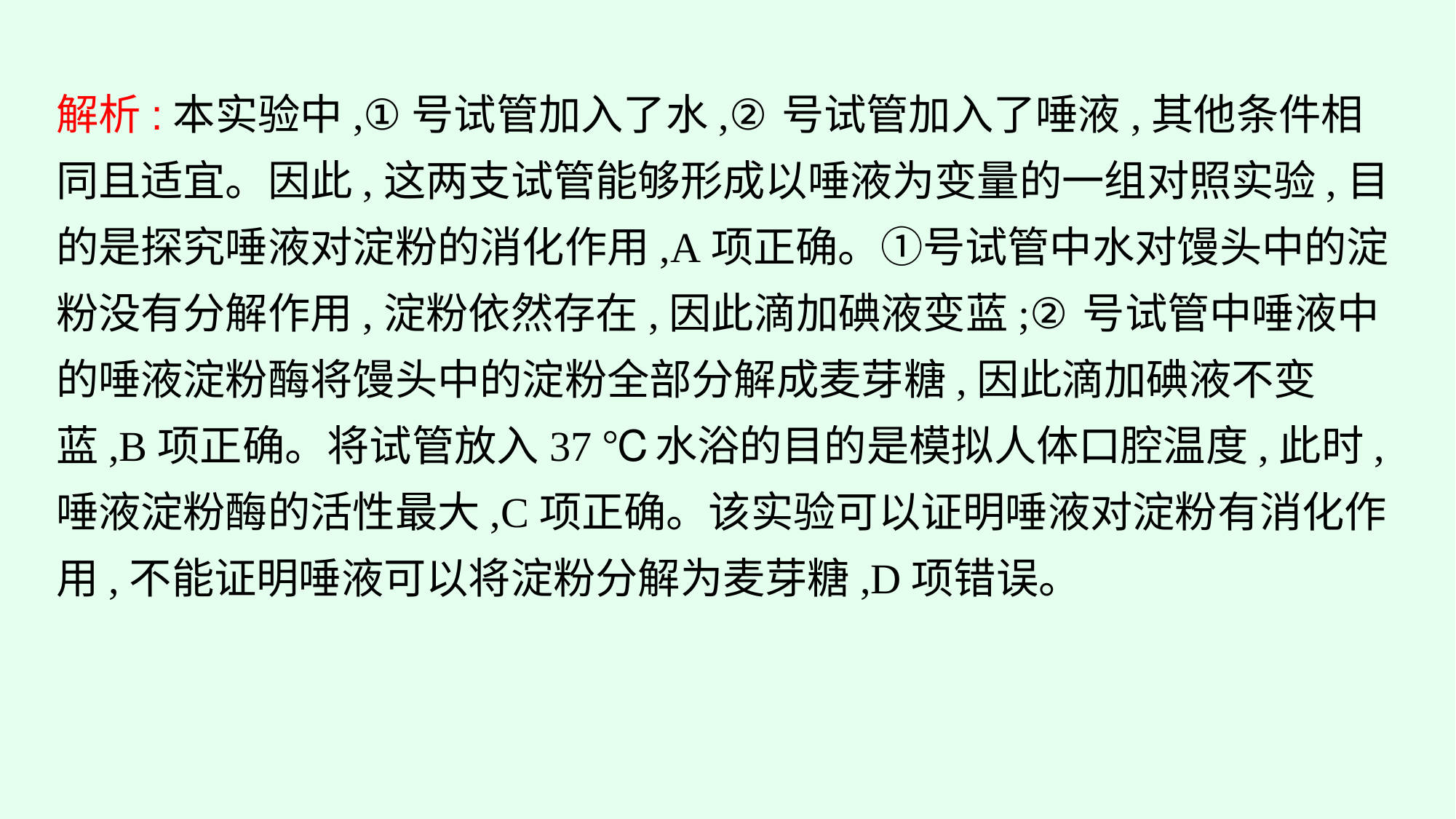

解析:本实验中,①号试管加入了水,②号试管加入了唾液,其他条件相同且适宜。因此,这两支试管能够形成以唾液为变量的一组对照实验,目的是探究唾液对淀粉的消化作用,A项正确。①号试管中水对馒头中的淀粉没有分解作用,淀粉依然存在,因此滴加碘液变蓝;②号试管中唾液中的唾液淀粉酶将馒头中的淀粉全部分解成麦芽糖,因此滴加碘液不变蓝,B项正确。将试管放入37 ℃水浴的目的是模拟人体口腔温度,此时,唾液淀粉酶的活性最大,C项正确。该实验可以证明唾液对淀粉有消化作用,不能证明唾液可以将淀粉分解为麦芽糖,D项错误。